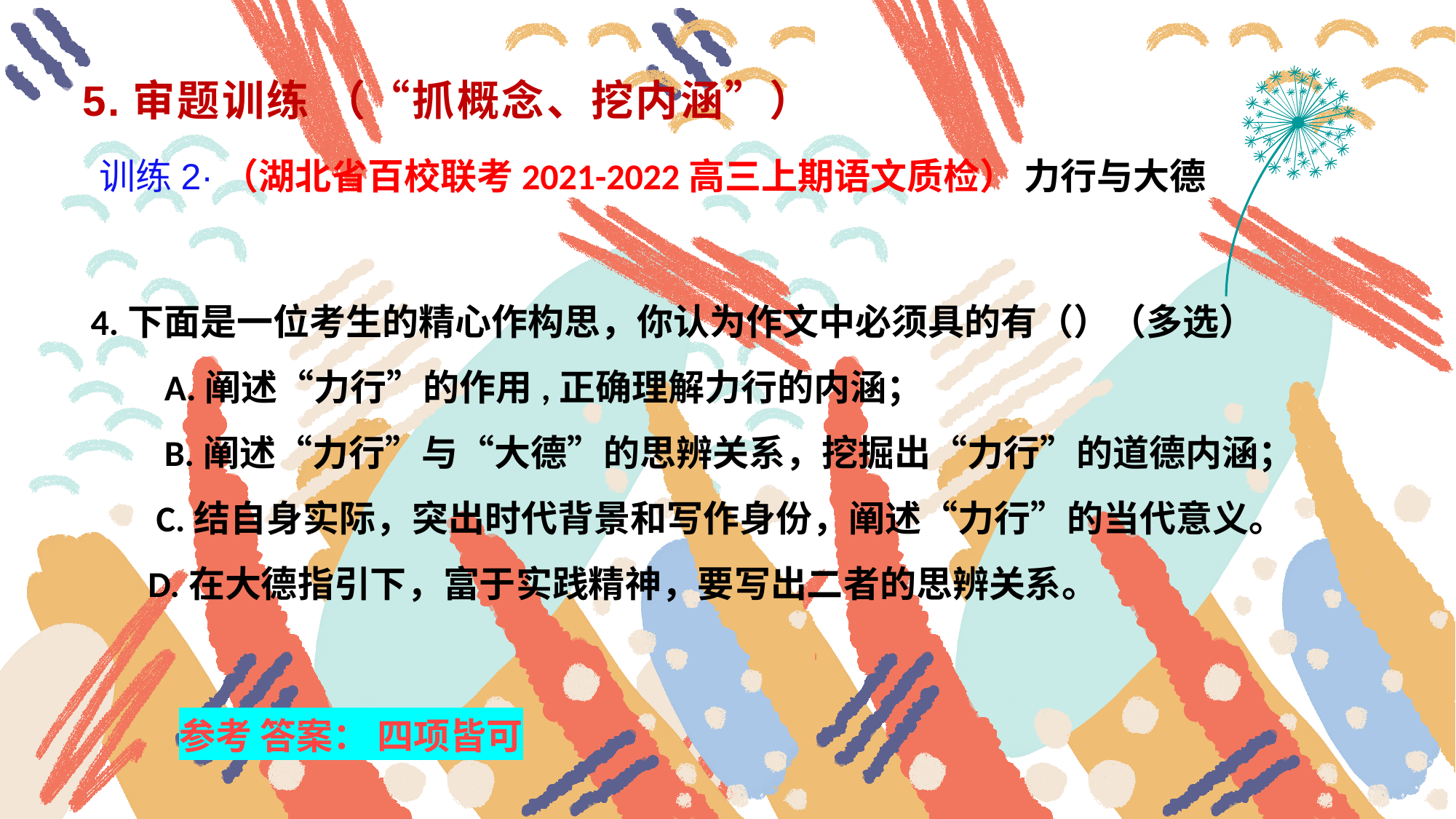

5.审题训练 （“抓概念、挖内涵”）
 训练2·（湖北省百校联考2021-2022高三上期语文质检） 力行与大德

 4.下面是一位考生的精心作构思，你认为作文中必须具的有（）（多选）
          A.阐述“力行”的作用,正确理解力行的内涵；
          B.阐述“力行”与“大德”的思辨关系，挖掘出“力行”的道德内涵；
         C.结自身实际，突出时代背景和写作身份，阐述“力行”的当代意义。
        D.在大德指引下，富于实践精神，要写出二者的思辨关系。

        参考 答案： 四项皆可